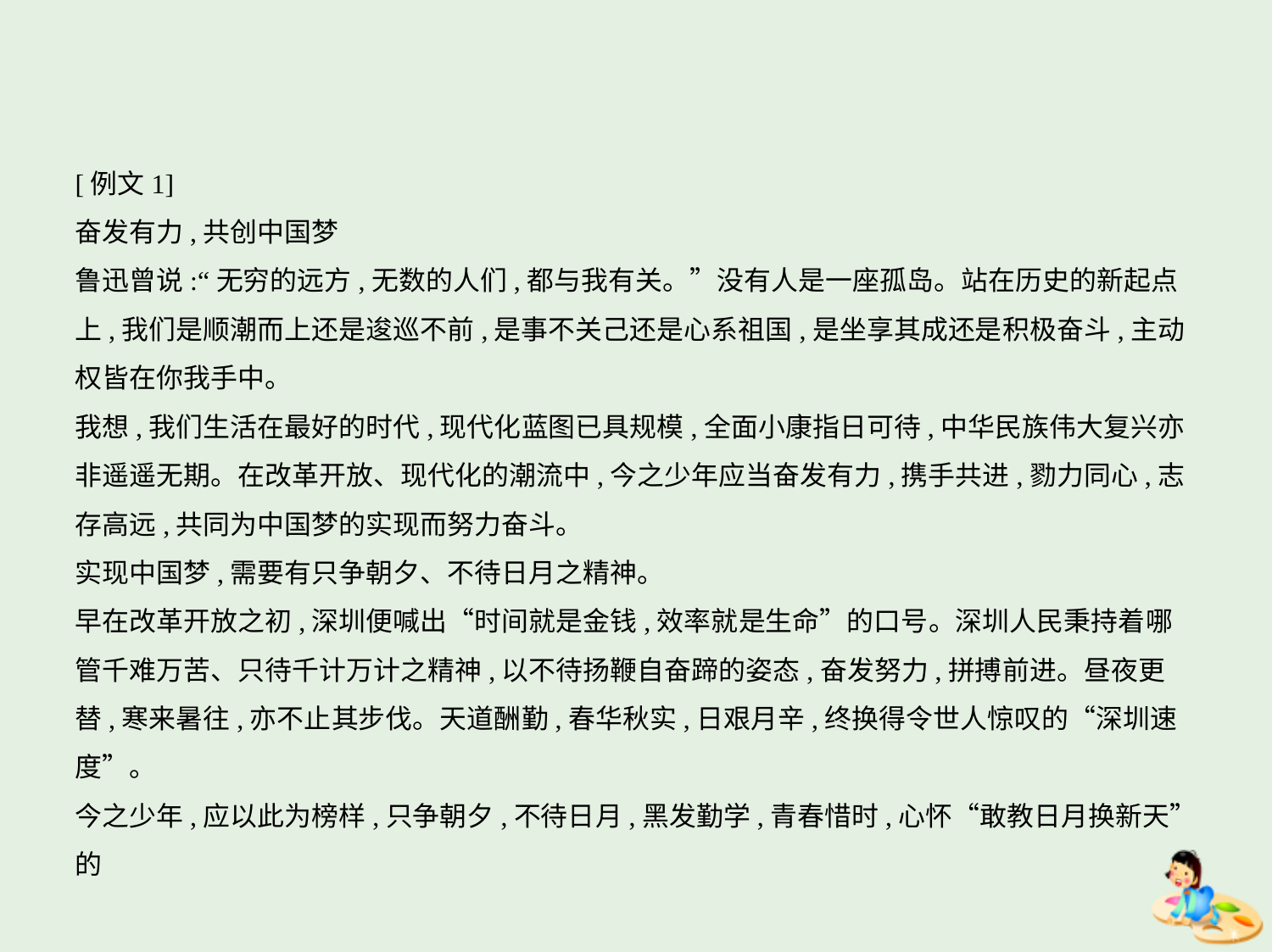

[例文1]
奋发有力,共创中国梦
鲁迅曾说:“无穷的远方,无数的人们,都与我有关。”没有人是一座孤岛。站在历史的新起点
上,我们是顺潮而上还是逡巡不前,是事不关己还是心系祖国,是坐享其成还是积极奋斗,主动
权皆在你我手中。
我想,我们生活在最好的时代,现代化蓝图已具规模,全面小康指日可待,中华民族伟大复兴亦
非遥遥无期。在改革开放、现代化的潮流中,今之少年应当奋发有力,携手共进,勠力同心,志
存高远,共同为中国梦的实现而努力奋斗。
实现中国梦,需要有只争朝夕、不待日月之精神。
早在改革开放之初,深圳便喊出“时间就是金钱,效率就是生命”的口号。深圳人民秉持着哪
管千难万苦、只待千计万计之精神,以不待扬鞭自奋蹄的姿态,奋发努力,拼搏前进。昼夜更
替,寒来暑往,亦不止其步伐。天道酬勤,春华秋实,日艰月辛,终换得令世人惊叹的“深圳速度”。
今之少年,应以此为榜样,只争朝夕,不待日月,黑发勤学,青春惜时,心怀“敢教日月换新天”的